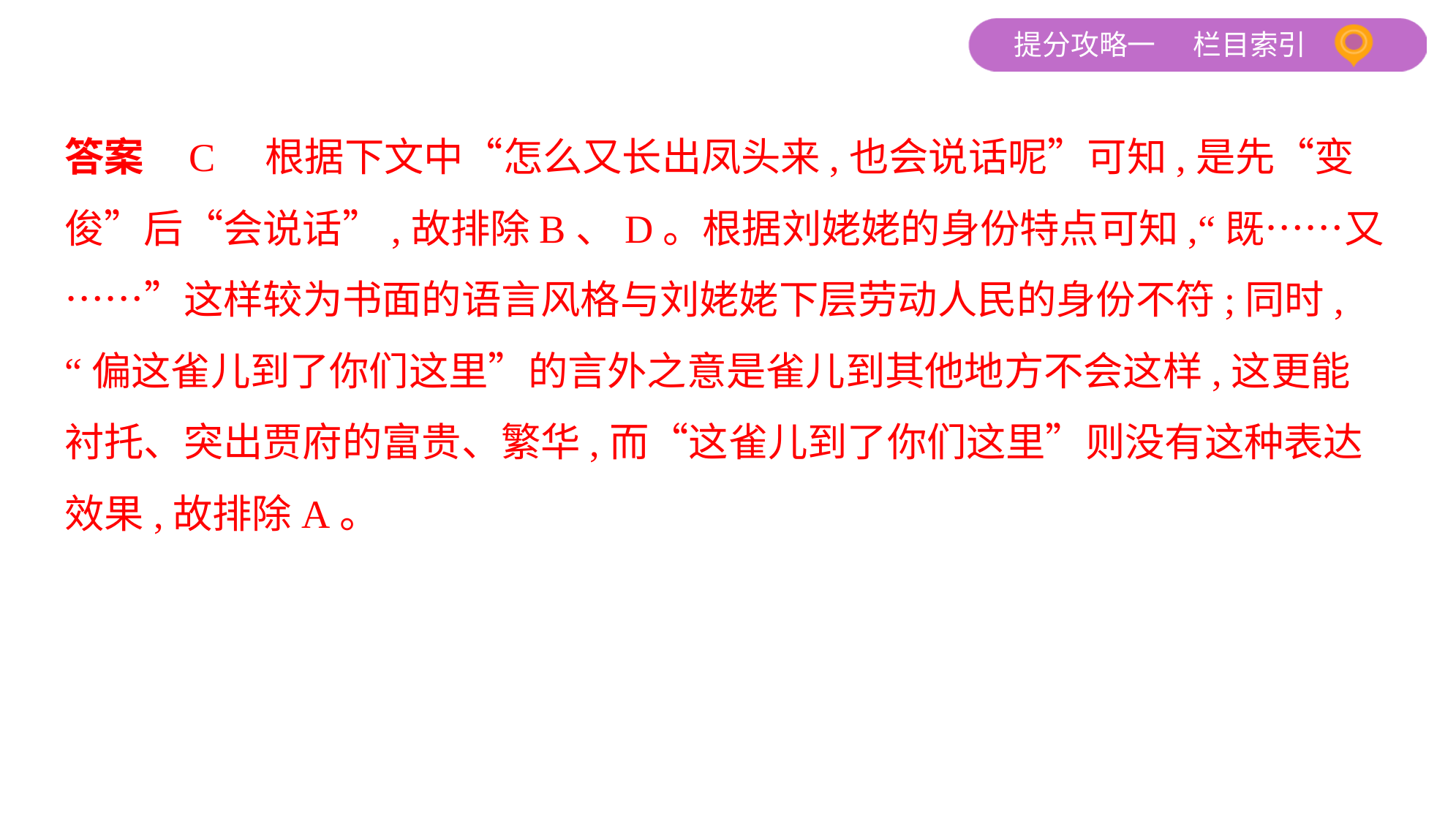

答案    C　根据下文中“怎么又长出凤头来,也会说话呢”可知,是先“变
俊”后“会说话”,故排除B、D。根据刘姥姥的身份特点可知,“既……又
……”这样较为书面的语言风格与刘姥姥下层劳动人民的身份不符;同时,
“偏这雀儿到了你们这里”的言外之意是雀儿到其他地方不会这样,这更能
衬托、突出贾府的富贵、繁华,而“这雀儿到了你们这里”则没有这种表达
效果,故排除A。